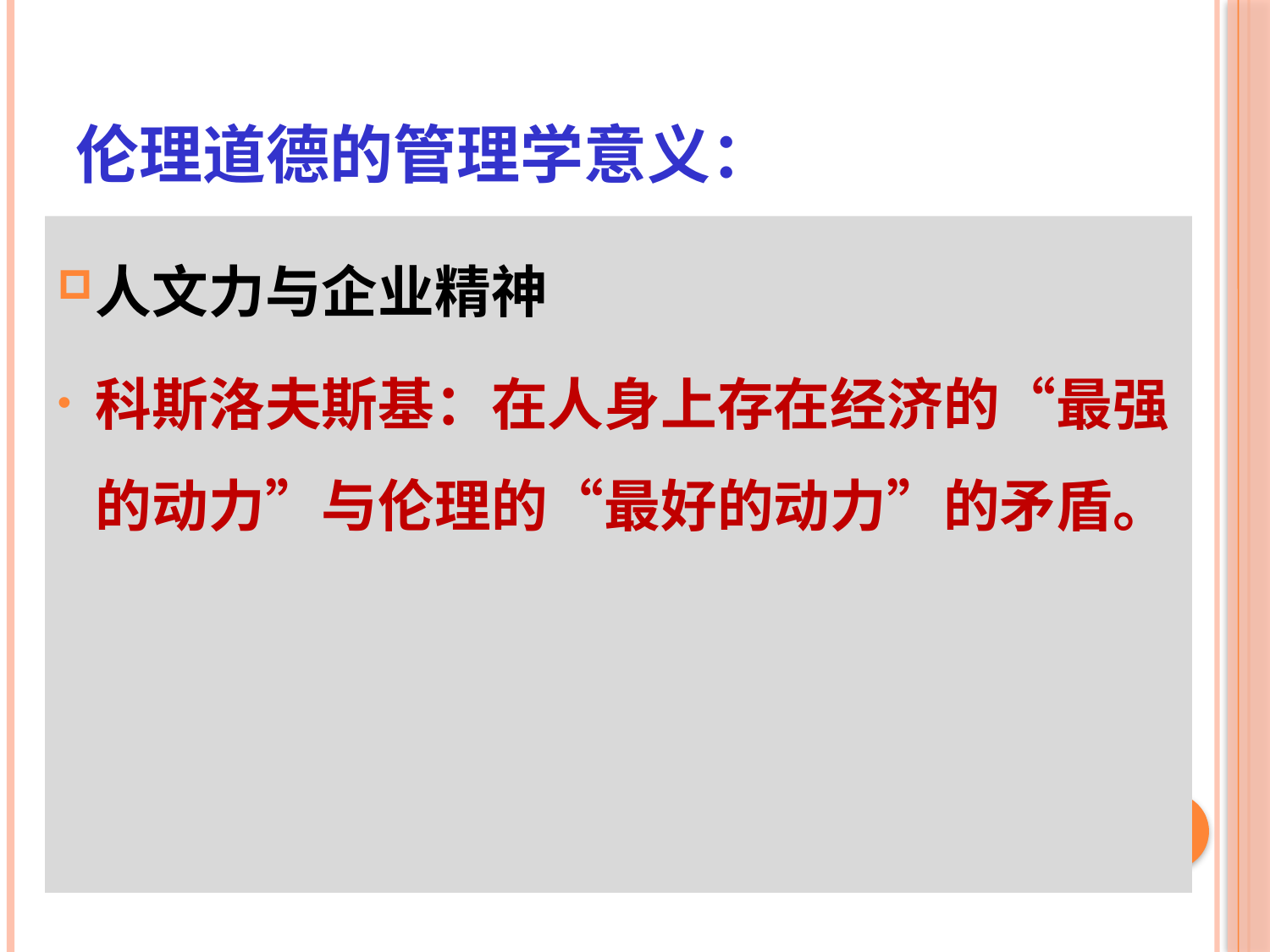

# 伦理道德的管理学意义：
人文力与企业精神
科斯洛夫斯基：在人身上存在经济的“最强的动力”与伦理的“最好的动力”的矛盾。